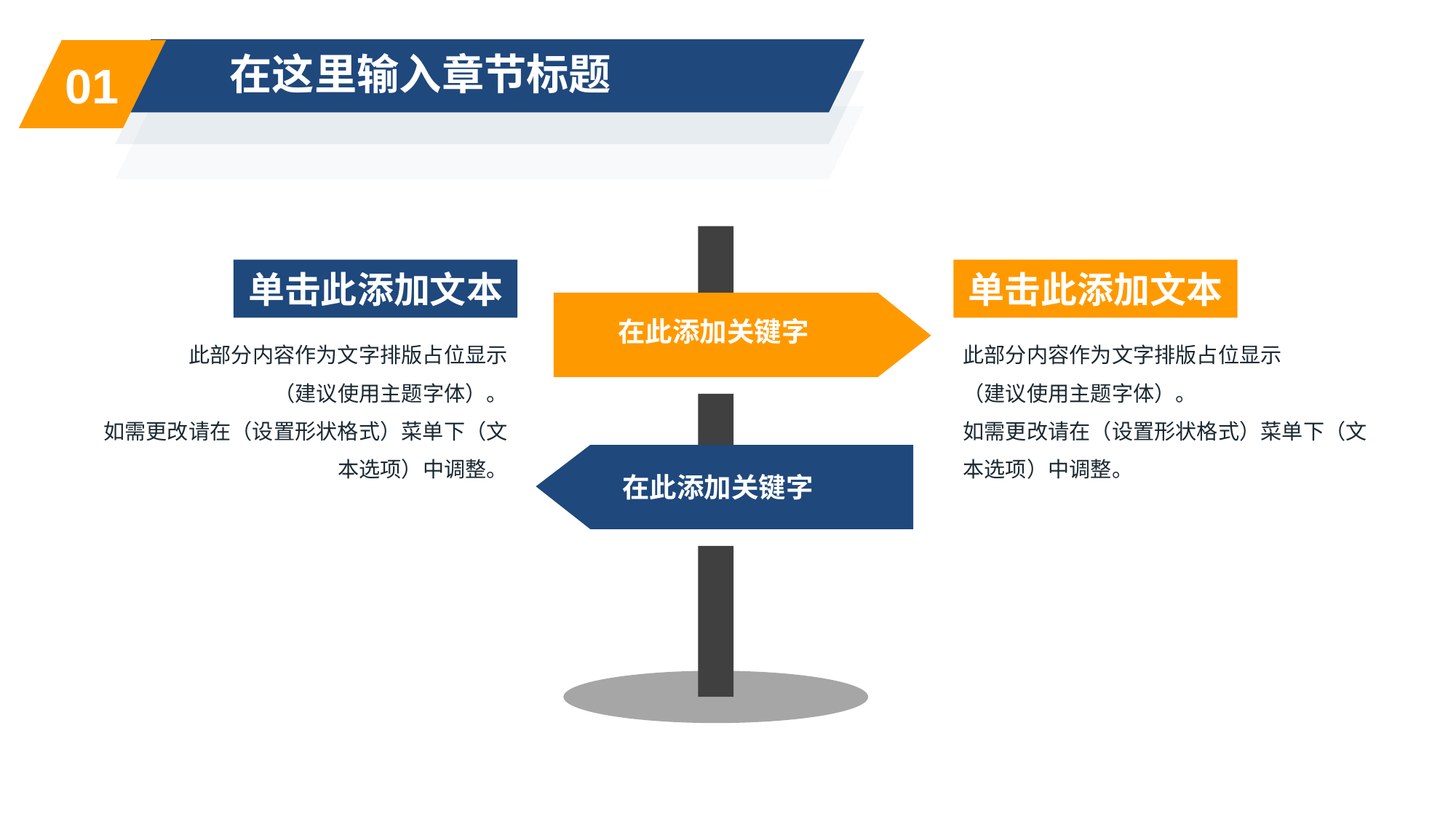

01
在这里输入章节标题

单击此添加文本
单击此添加文本
在此添加关键字
此部分内容作为文字排版占位显示
（建议使用主题字体）。
如需更改请在（设置形状格式）菜单下（文本选项）中调整。
此部分内容作为文字排版占位显示
（建议使用主题字体）。
如需更改请在（设置形状格式）菜单下（文本选项）中调整。
在此添加关键字